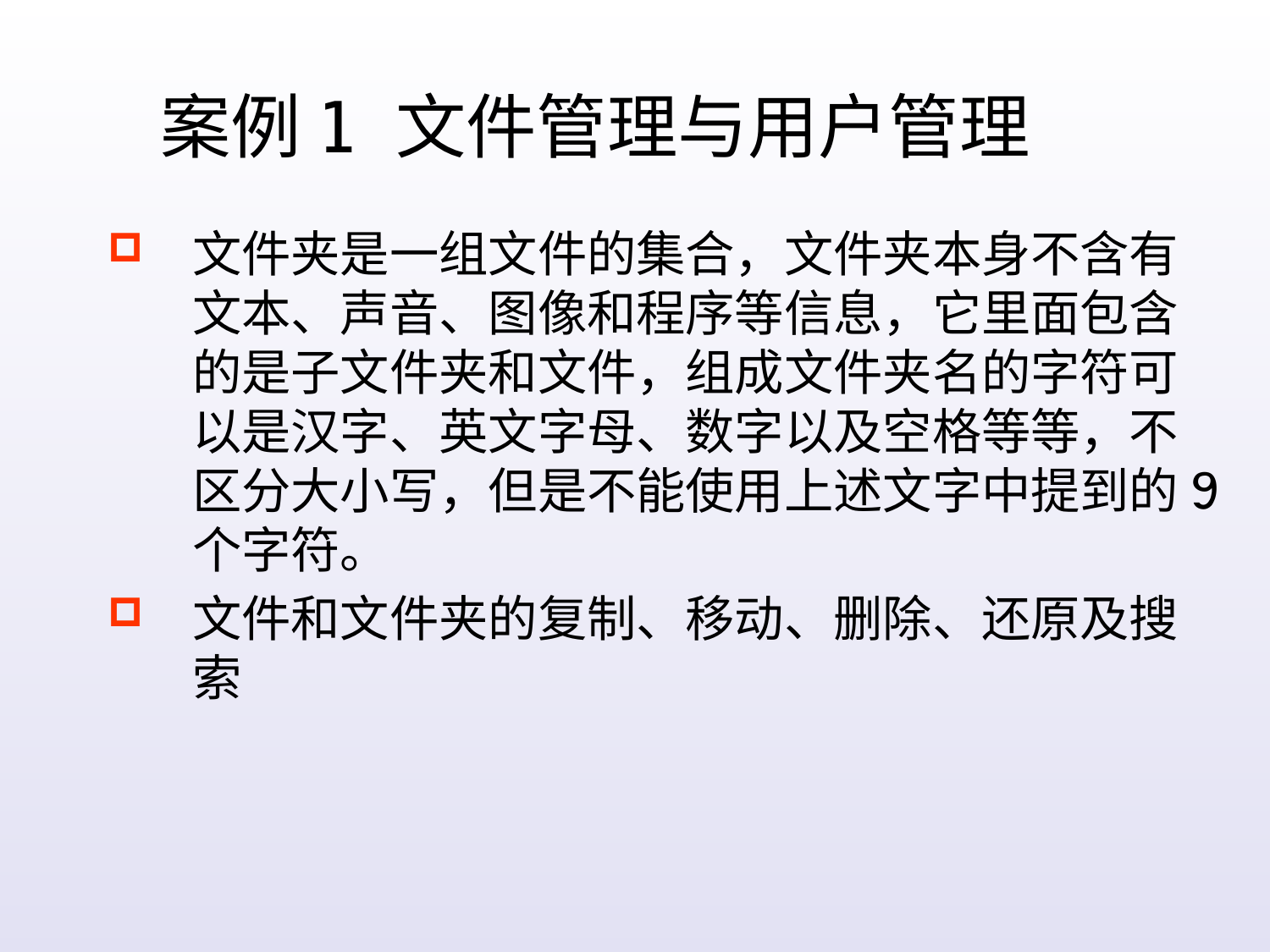

案例1 文件管理与用户管理
文件夹是一组文件的集合，文件夹本身不含有文本、声音、图像和程序等信息，它里面包含的是子文件夹和文件，组成文件夹名的字符可以是汉字、英文字母、数字以及空格等等，不区分大小写，但是不能使用上述文字中提到的9个字符。
文件和文件夹的复制、移动、删除、还原及搜索